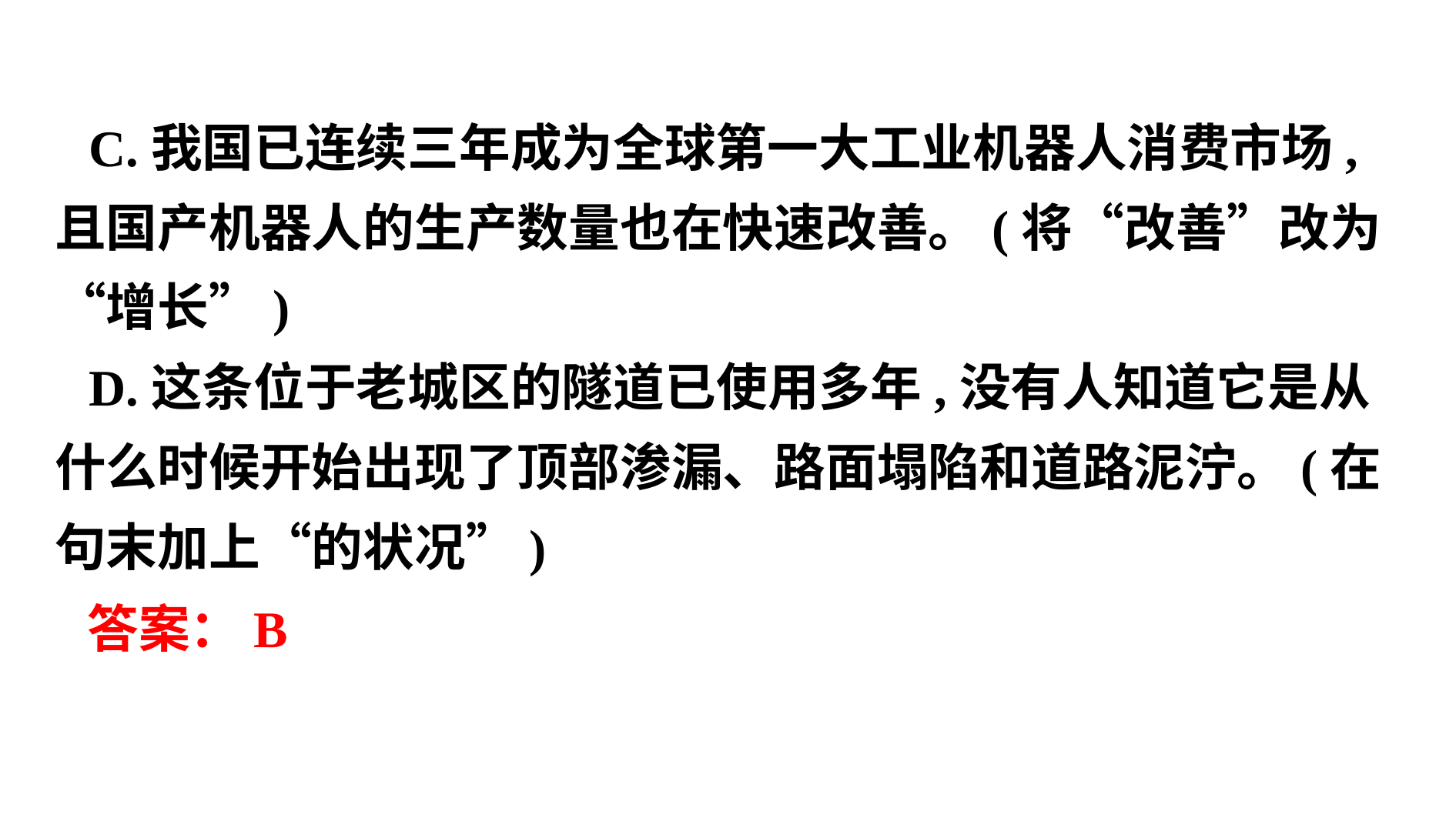

C.我国已连续三年成为全球第一大工业机器人消费市场,且国产机器人的生产数量也在快速改善。(将“改善”改为“增长”)
D.这条位于老城区的隧道已使用多年,没有人知道它是从什么时候开始出现了顶部渗漏、路面塌陷和道路泥泞。(在句末加上“的状况”)
答案：B